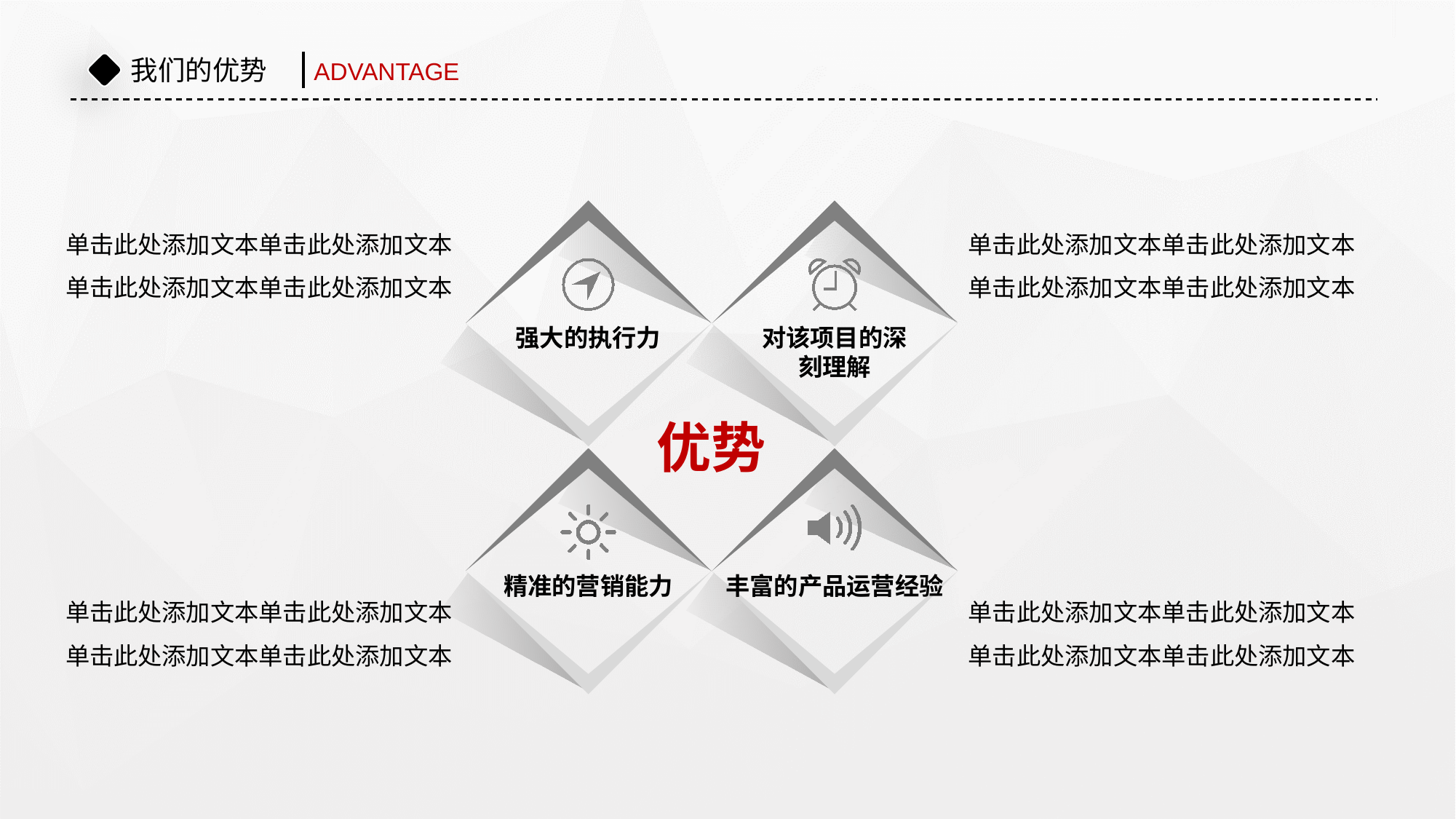

我们的优势
ADVANTAGE

单击此处添加文本单击此处添加文本单击此处添加文本单击此处添加文本
单击此处添加文本单击此处添加文本单击此处添加文本单击此处添加文本

强大的执行力
对该项目的深
刻理解

优势

精准的营销能力
丰富的产品运营经验

单击此处添加文本单击此处添加文本单击此处添加文本单击此处添加文本
单击此处添加文本单击此处添加文本单击此处添加文本单击此处添加文本